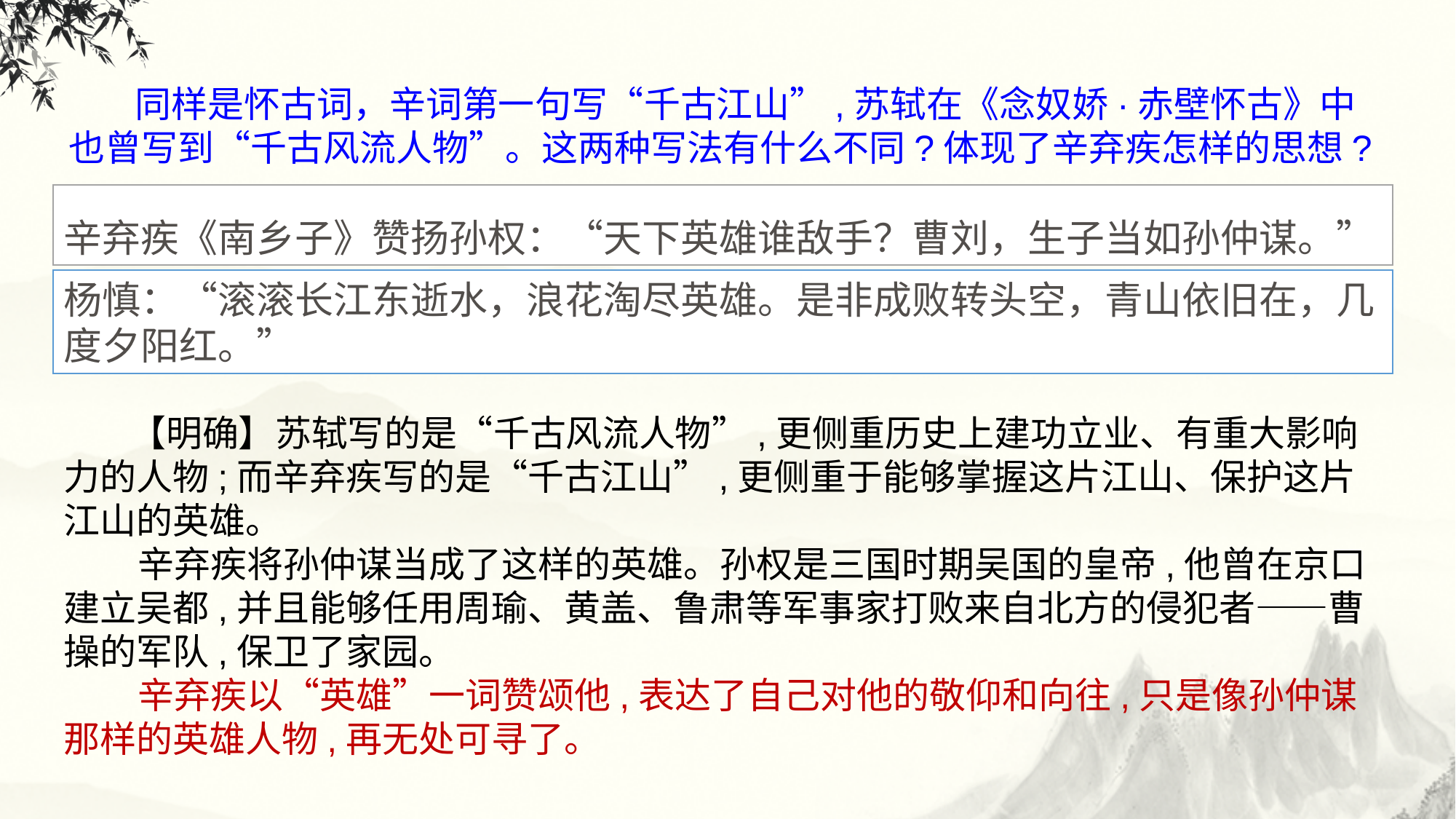

同样是怀古词，辛词第一句写“千古江山”,苏轼在《念奴娇·赤壁怀古》中也曾写到“千古风流人物”。这两种写法有什么不同?体现了辛弃疾怎样的思想?
辛弃疾《南乡子》赞扬孙权：“天下英雄谁敌手？曹刘，生子当如孙仲谋。”
杨慎：“滚滚长江东逝水，浪花淘尽英雄。是非成败转头空，青山依旧在，几度夕阳红。”
       【明确】苏轼写的是“千古风流人物”,更侧重历史上建功立业、有重大影响力的人物;而辛弃疾写的是“千古江山”,更侧重于能够掌握这片江山、保护这片江山的英雄。
        辛弃疾将孙仲谋当成了这样的英雄。孙权是三国时期吴国的皇帝,他曾在京口建立吴都,并且能够任用周瑜、黄盖、鲁肃等军事家打败来自北方的侵犯者——曹操的军队,保卫了家园。
        辛弃疾以“英雄”一词赞颂他,表达了自己对他的敬仰和向往,只是像孙仲谋那样的英雄人物,再无处可寻了。